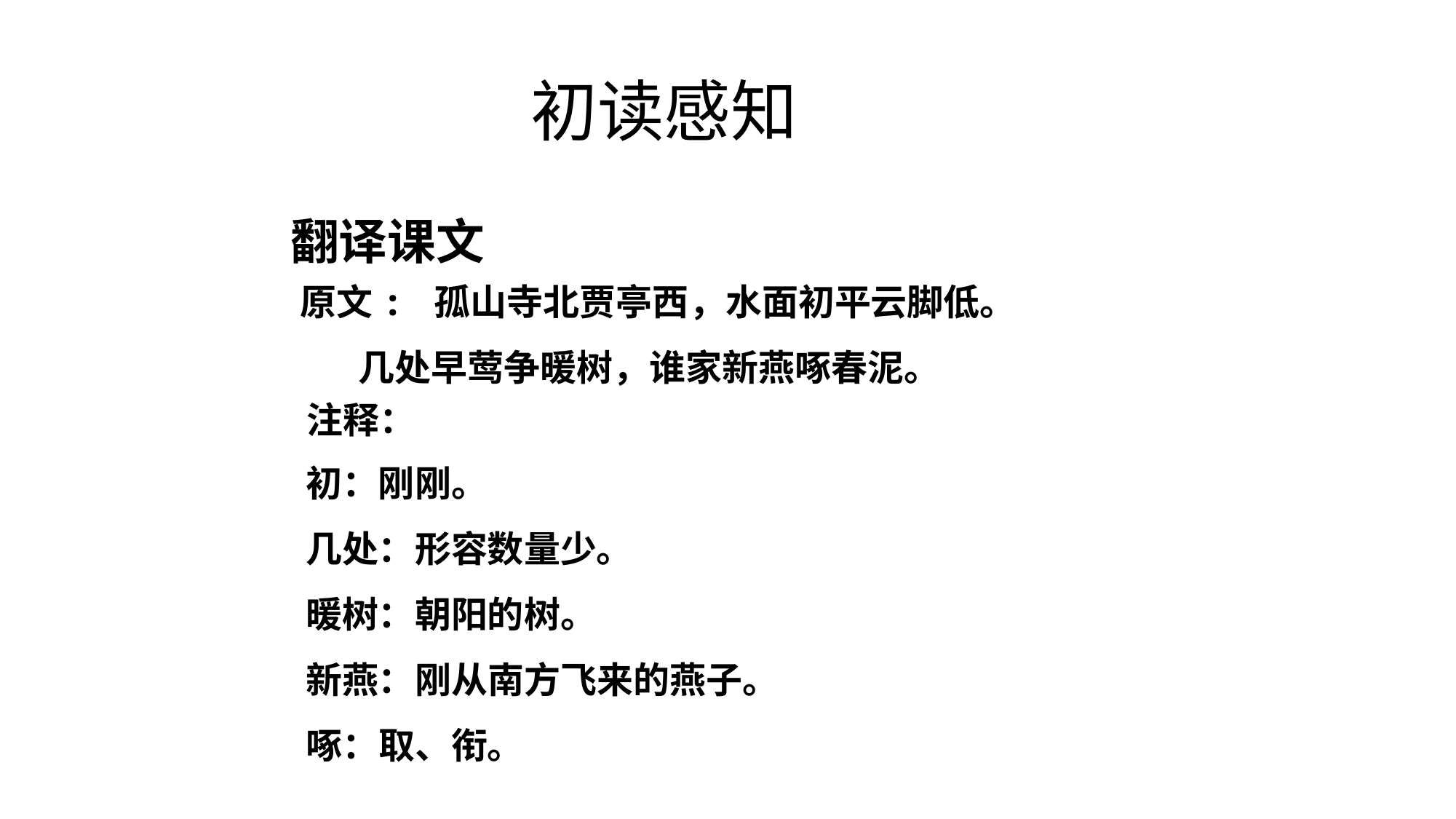

初读感知
翻译课文
原文: 孤山寺北贾亭西，水面初平云脚低。
      几处早莺争暖树，谁家新燕啄春泥。
注释：
初：刚刚。
几处：形容数量少。
暖树：朝阳的树。
新燕：刚从南方飞来的燕子。
啄：取、衔。